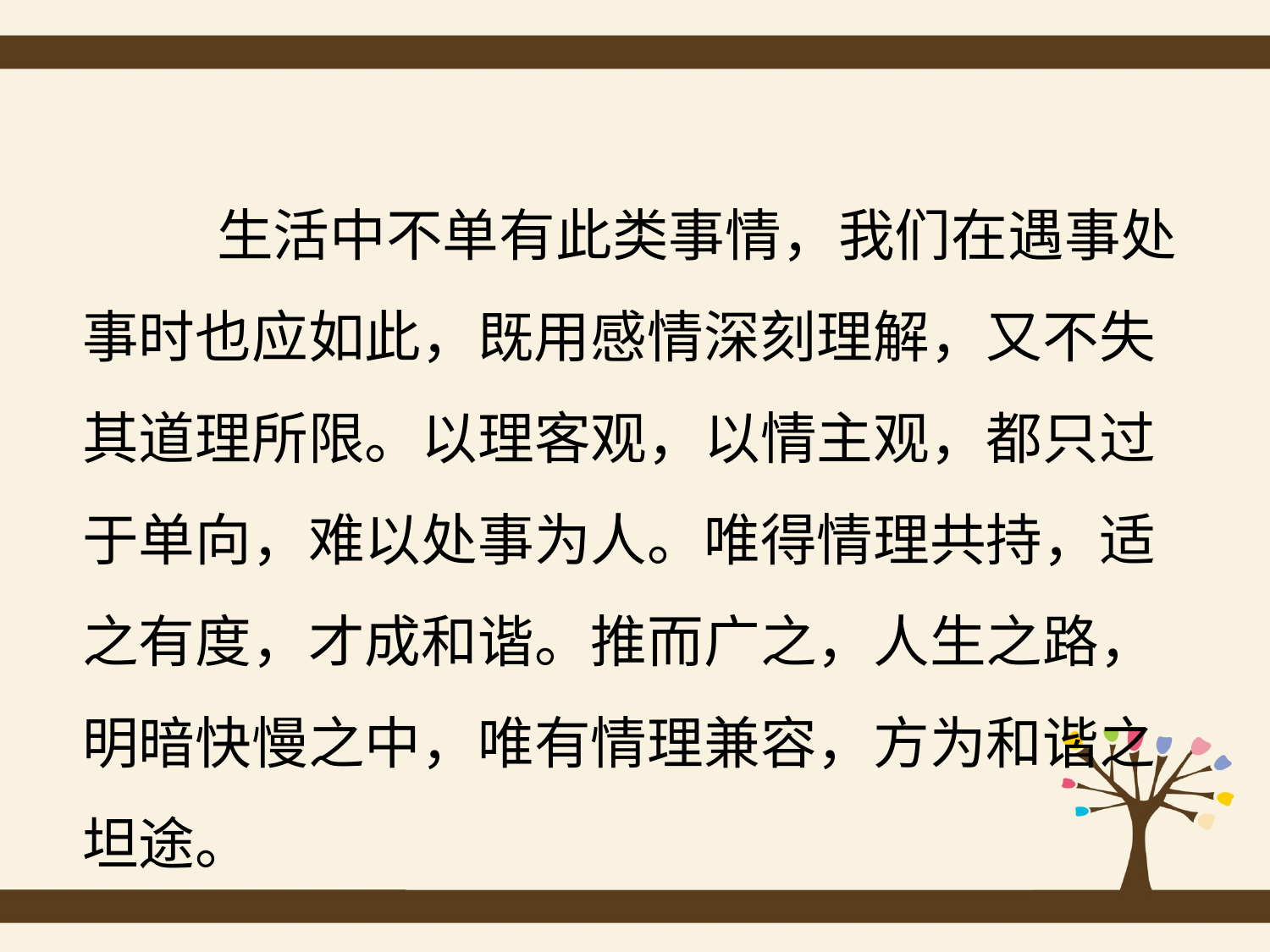

生活中不单有此类事情，我们在遇事处事时也应如此，既用感情深刻理解，又不失其道理所限。以理客观，以情主观，都只过于单向，难以处事为人。唯得情理共持，适之有度，才成和谐。推而广之，人生之路，明暗快慢之中，唯有情理兼容，方为和谐之坦途。